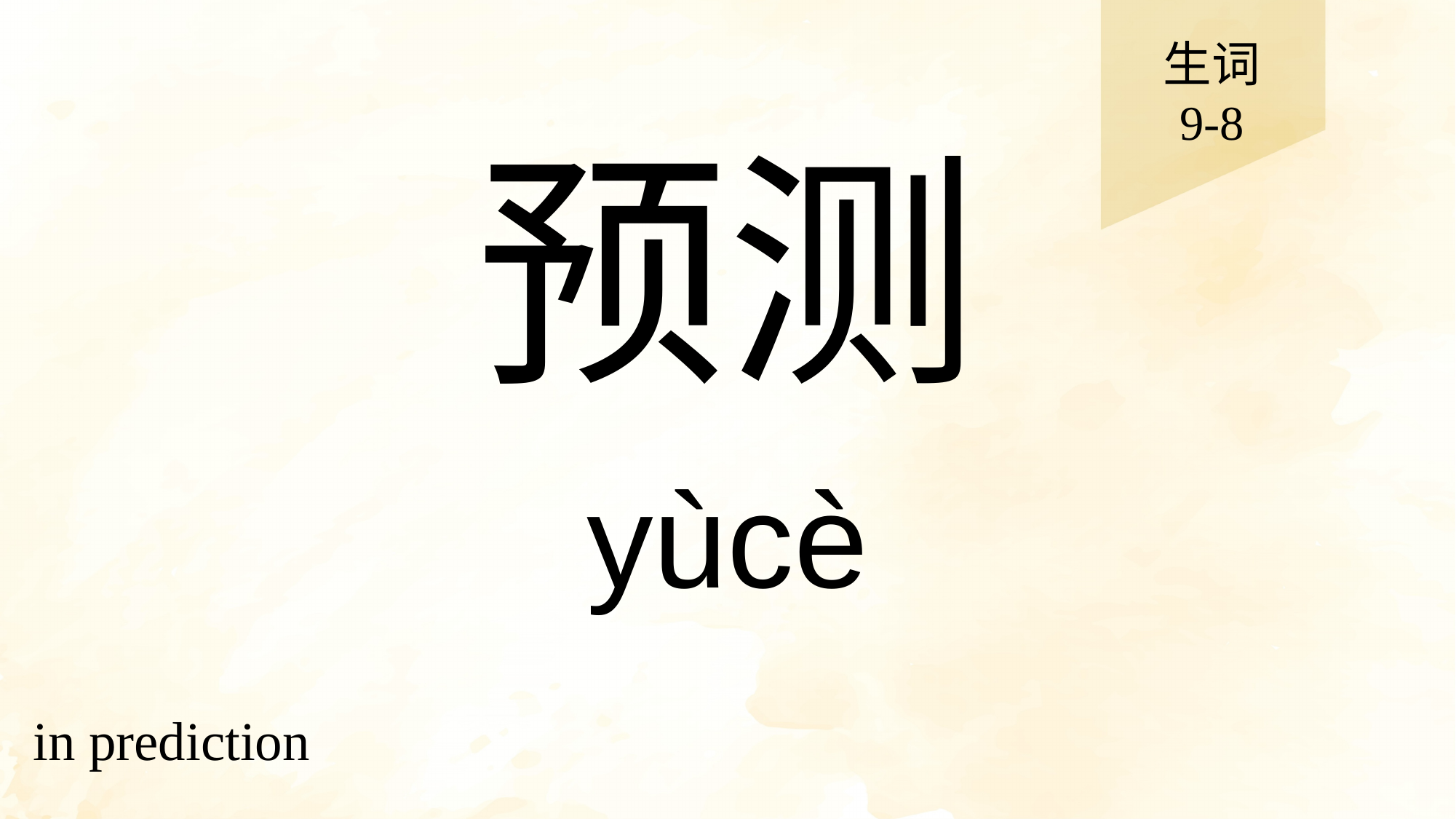

生词
9-8
# 预测
yùcè
in prediction